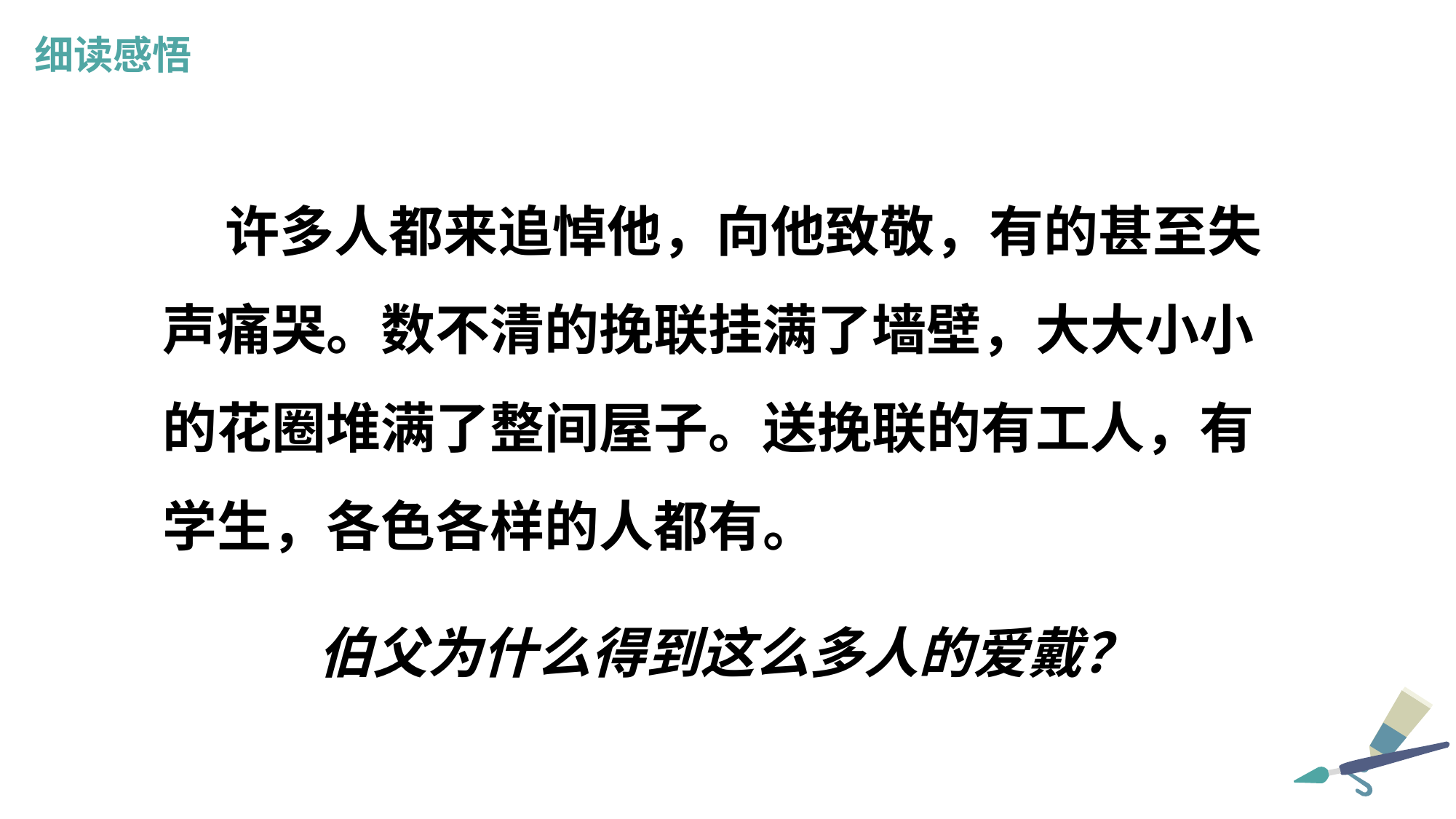

细读感悟
    许多人都来追悼他，向他致敬，有的甚至失声痛哭。数不清的挽联挂满了墙壁，大大小小的花圈堆满了整间屋子。送挽联的有工人，有学生，各色各样的人都有。
伯父为什么得到这么多人的爱戴？